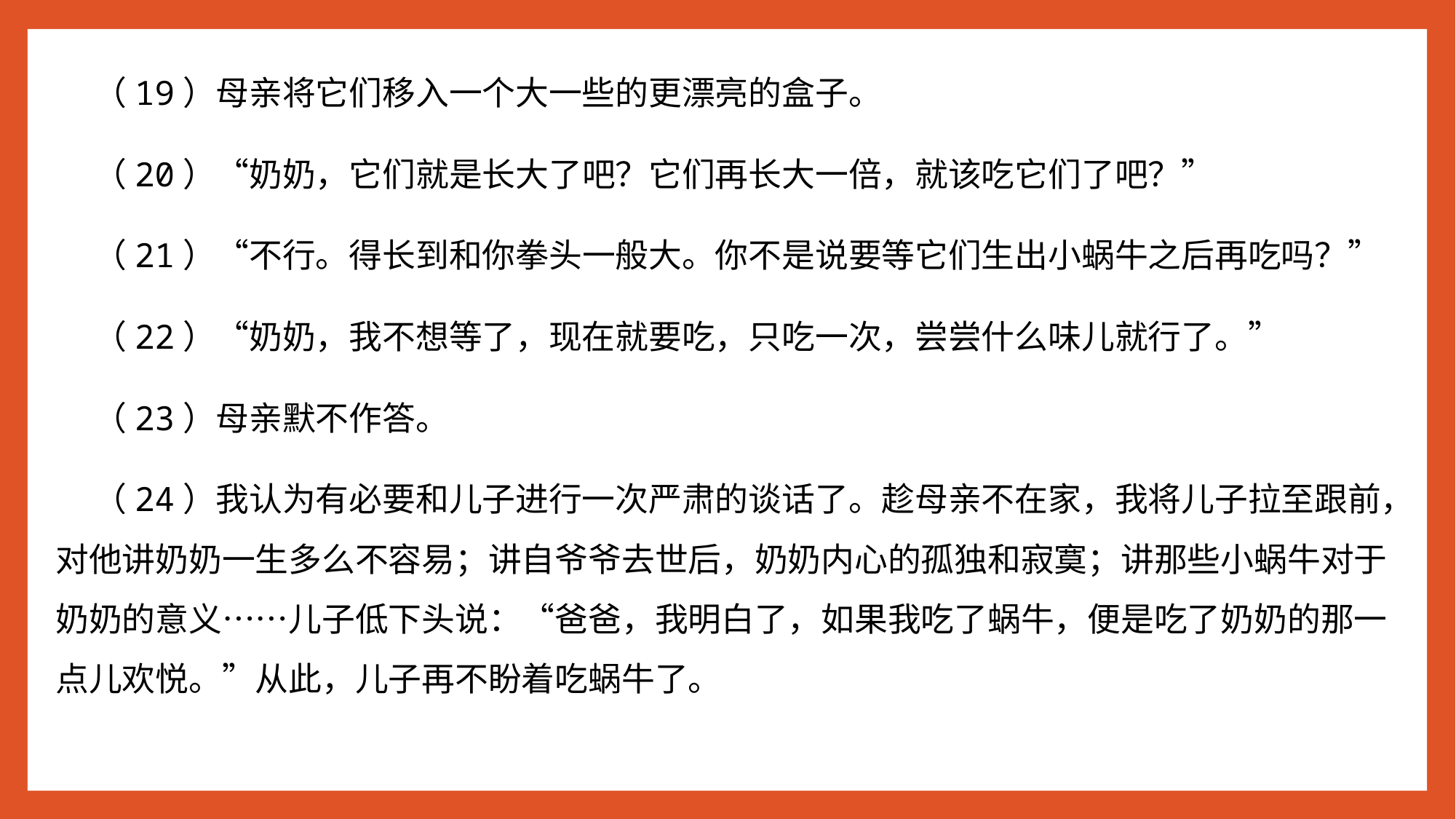

（19）母亲将它们移入一个大一些的更漂亮的盒子。
    （20）“奶奶，它们就是长大了吧？它们再长大一倍，就该吃它们了吧？”
    （21）“不行。得长到和你拳头一般大。你不是说要等它们生出小蜗牛之后再吃吗？”
    （22）“奶奶，我不想等了，现在就要吃，只吃一次，尝尝什么味儿就行了。”
    （23）母亲默不作答。
    （24）我认为有必要和儿子进行一次严肃的谈话了。趁母亲不在家，我将儿子拉至跟前，对他讲奶奶一生多么不容易；讲自爷爷去世后，奶奶内心的孤独和寂寞；讲那些小蜗牛对于奶奶的意义……儿子低下头说：“爸爸，我明白了，如果我吃了蜗牛，便是吃了奶奶的那一点儿欢悦。”从此，儿子再不盼着吃蜗牛了。